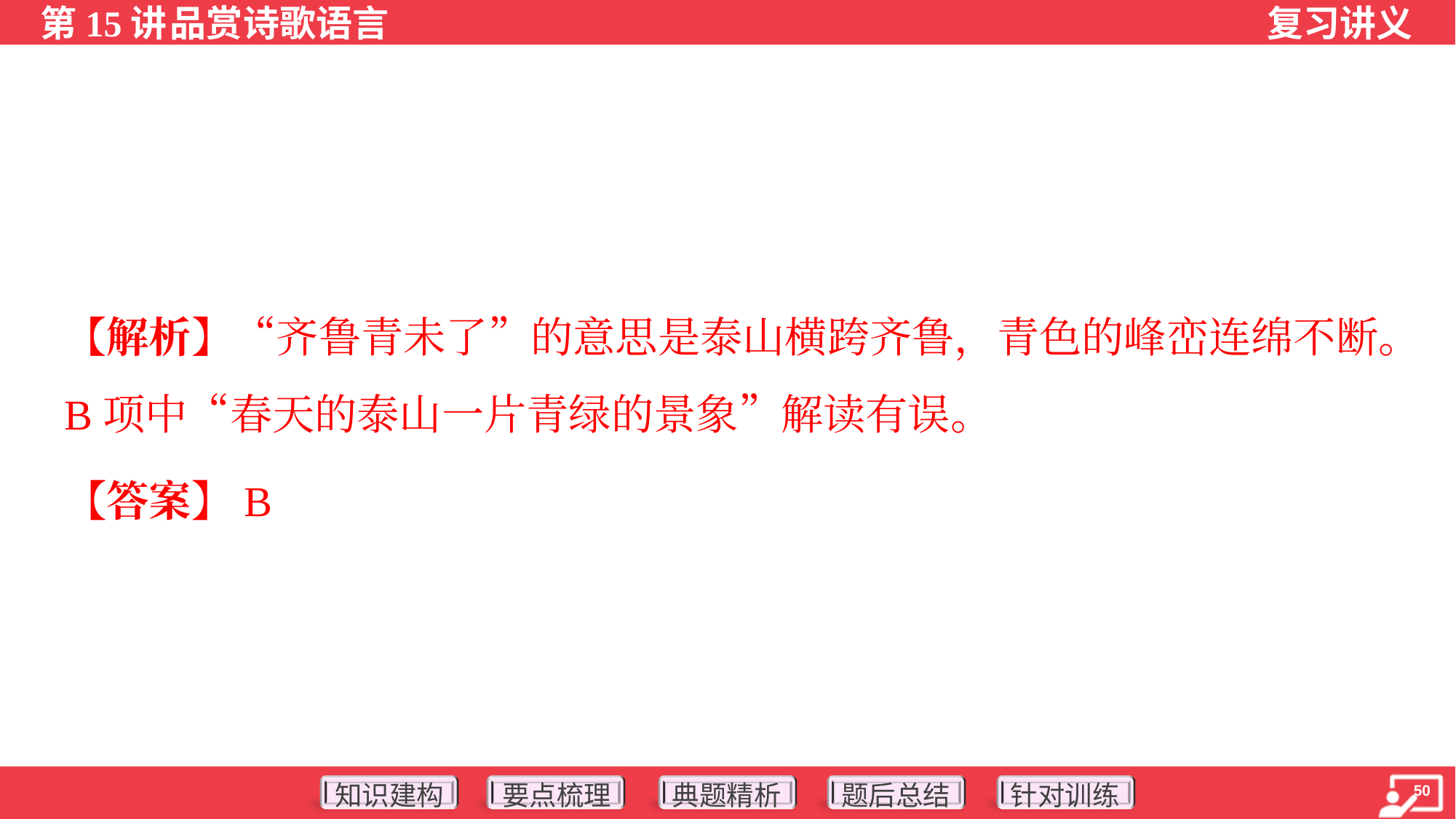

【解析】“齐鲁青未了”的意思是泰山横跨齐鲁，青色的峰峦连绵不断。
B项中“春天的泰山一片青绿的景象”解读有误。
【答案】B